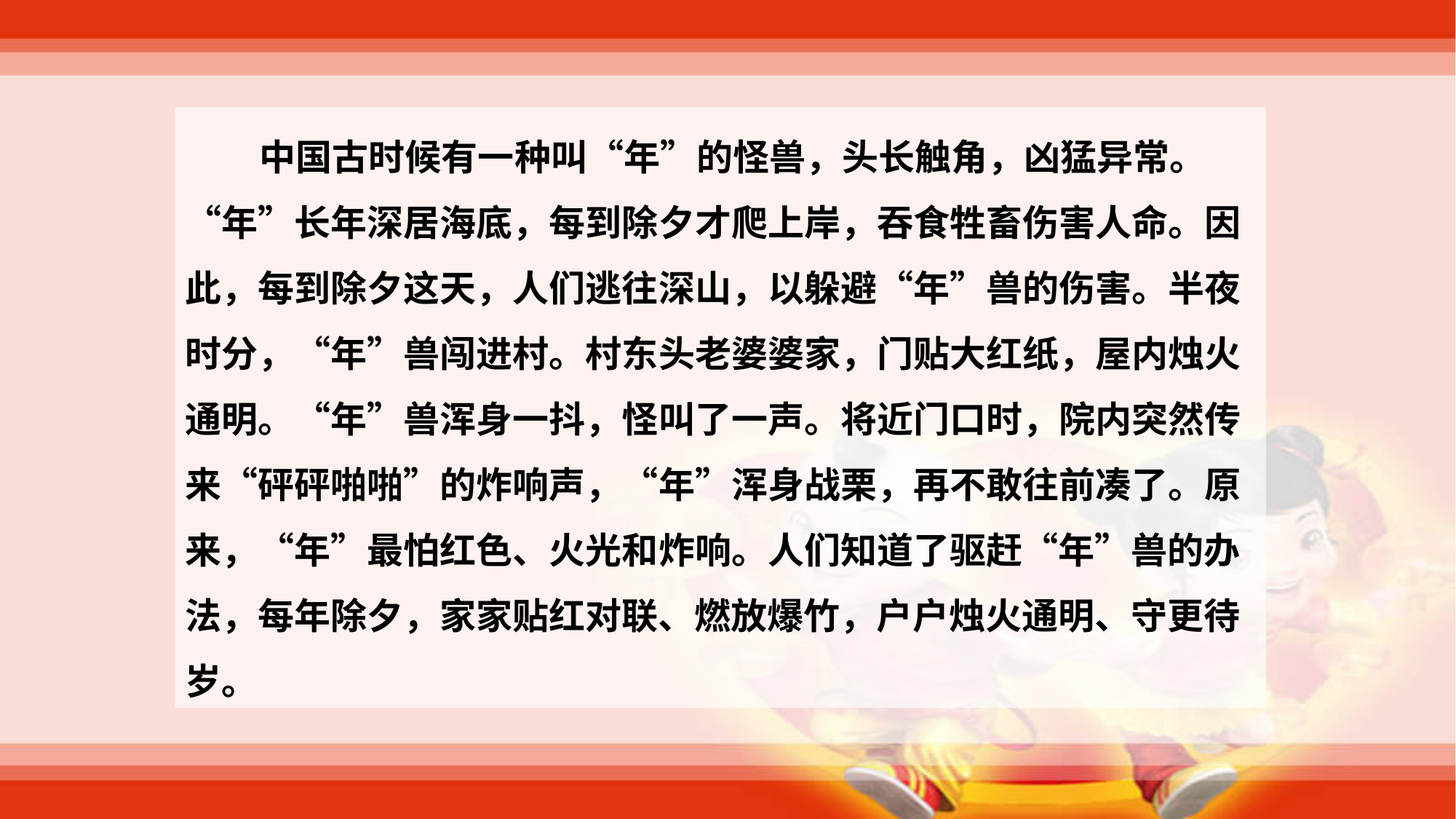

中国古时候有一种叫“年”的怪兽，头长触角，凶猛异常。 “年”长年深居海底，每到除夕才爬上岸，吞食牲畜伤害人命。因此，每到除夕这天，人们逃往深山，以躲避“年”兽的伤害。半夜时分，“年”兽闯进村。村东头老婆婆家，门贴大红纸，屋内烛火通明。“年”兽浑身一抖，怪叫了一声。将近门口时，院内突然传来“砰砰啪啪”的炸响声，“年”浑身战栗，再不敢往前凑了。原来，“年”最怕红色、火光和炸响。人们知道了驱赶“年”兽的办法，每年除夕，家家贴红对联、燃放爆竹，户户烛火通明、守更待岁。